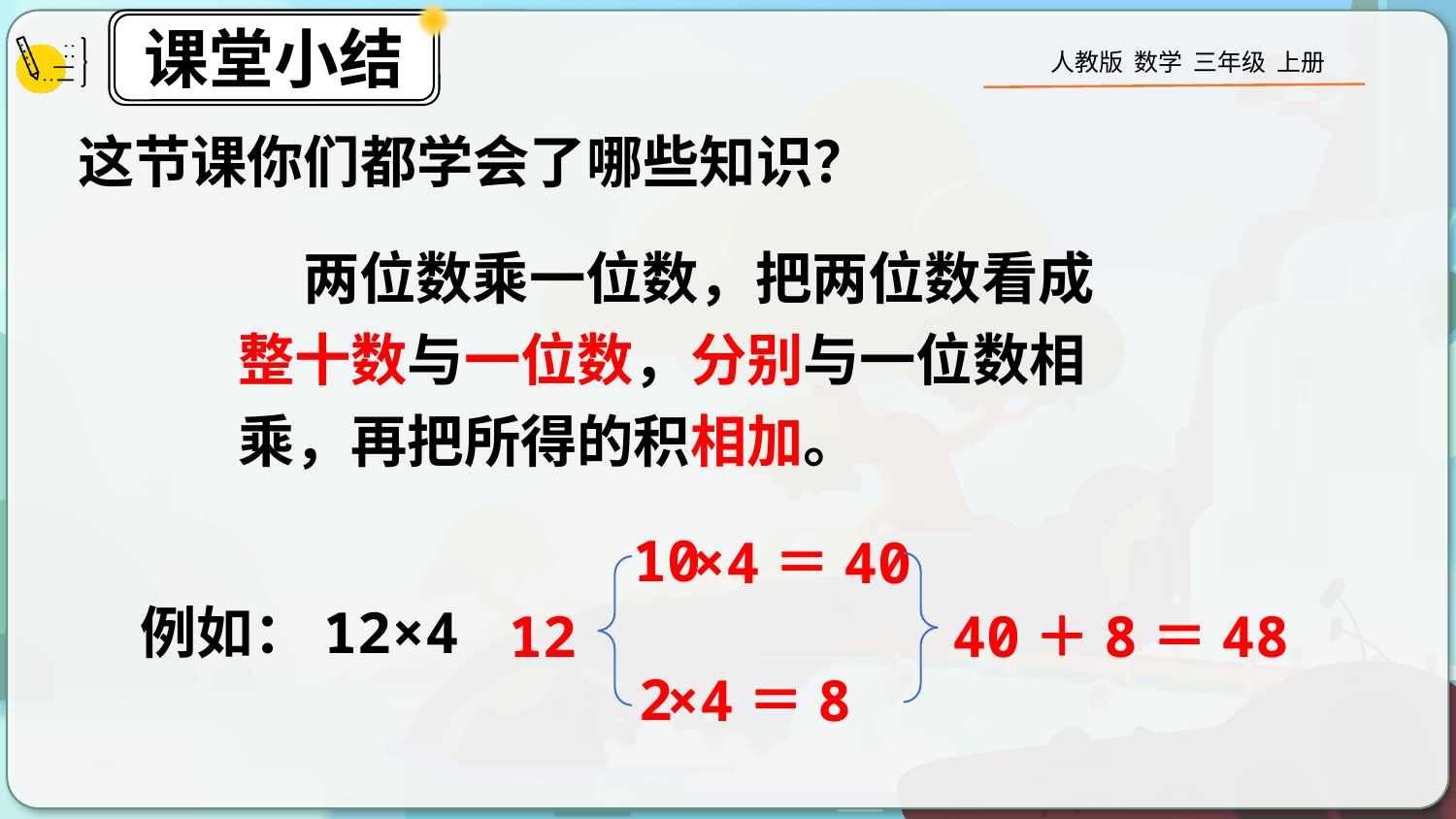

这节课你们都学会了哪些知识？
    两位数乘一位数，把两位数看成整十数与一位数，分别与一位数相乘，再把所得的积相加。
10
×4＝40

12
40＋8＝48
例如：12×4
2
×4＝8